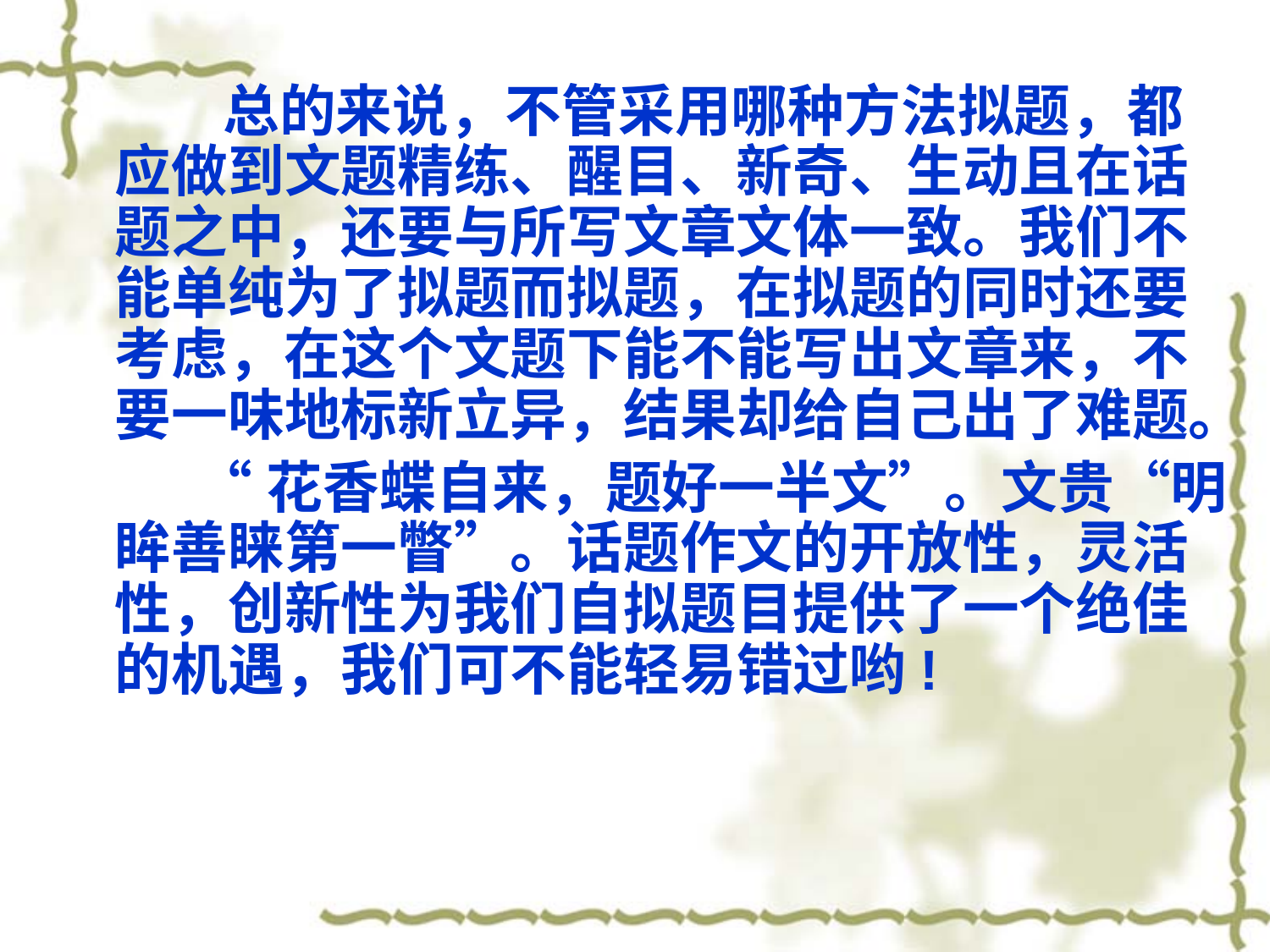

总的来说，不管采用哪种方法拟题，都应做到文题精练、醒目、新奇、生动且在话题之中，还要与所写文章文体一致。我们不能单纯为了拟题而拟题，在拟题的同时还要考虑，在这个文题下能不能写出文章来，不要一味地标新立异，结果却给自己出了难题。
          “花香蝶自来，题好一半文”。文贵“明眸善睐第一瞥”。话题作文的开放性，灵活性，创新性为我们自拟题目提供了一个绝佳的机遇，我们可不能轻易错过哟!

186